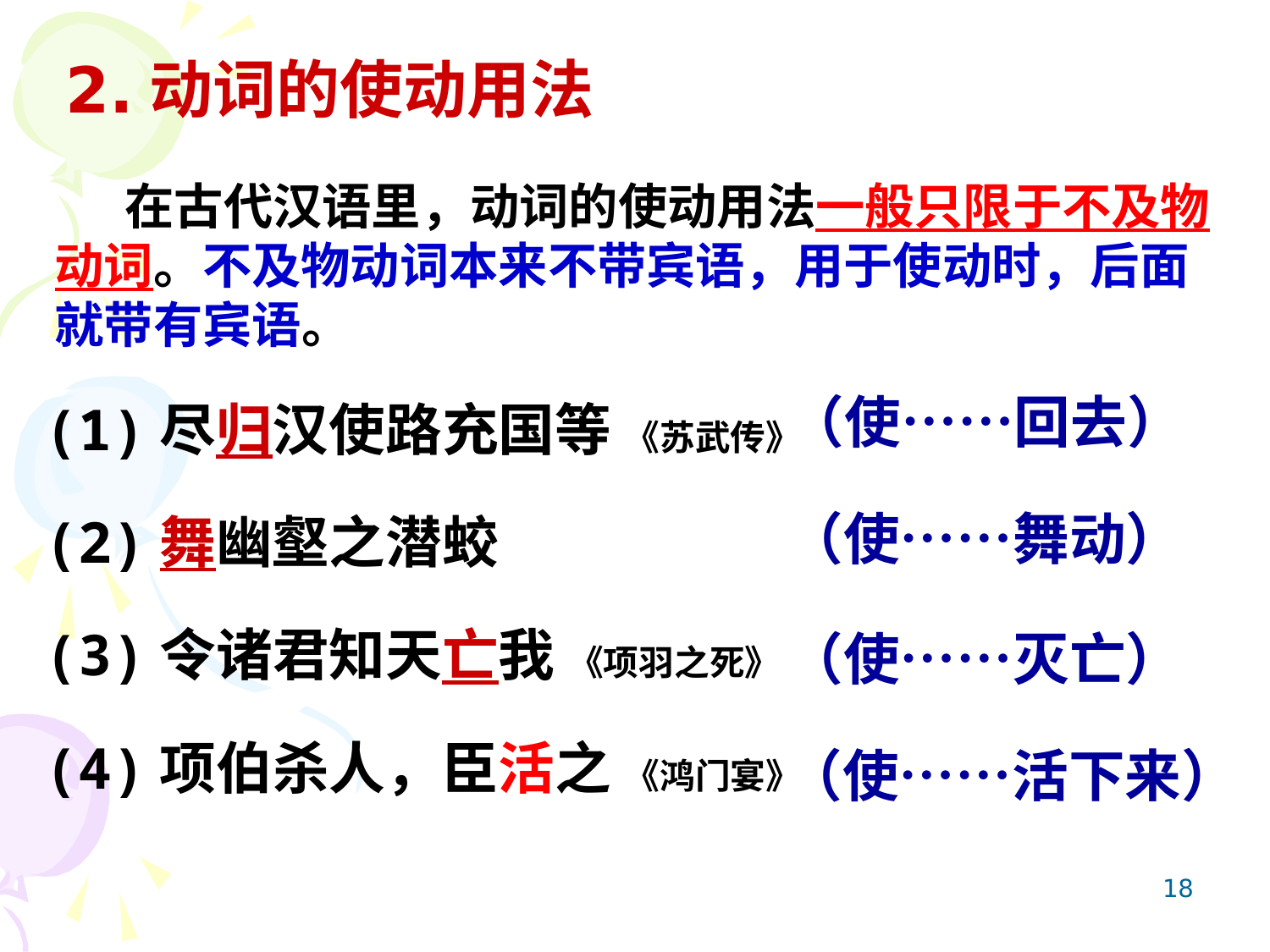

2.动词的使动用法
          在古代汉语里，动词的使动用法一般只限于不及物动词。不及物动词本来不带宾语，用于使动时，后面就带有宾语。
(1)尽归汉使路充国等 《苏武传》
(2)舞幽壑之潜蛟
(3)令诸君知天亡我 《项羽之死》
(4)项伯杀人，臣活之 《鸿门宴》
（使……回去）
（使……舞动）
（使……灭亡）
（使……活下来）
18